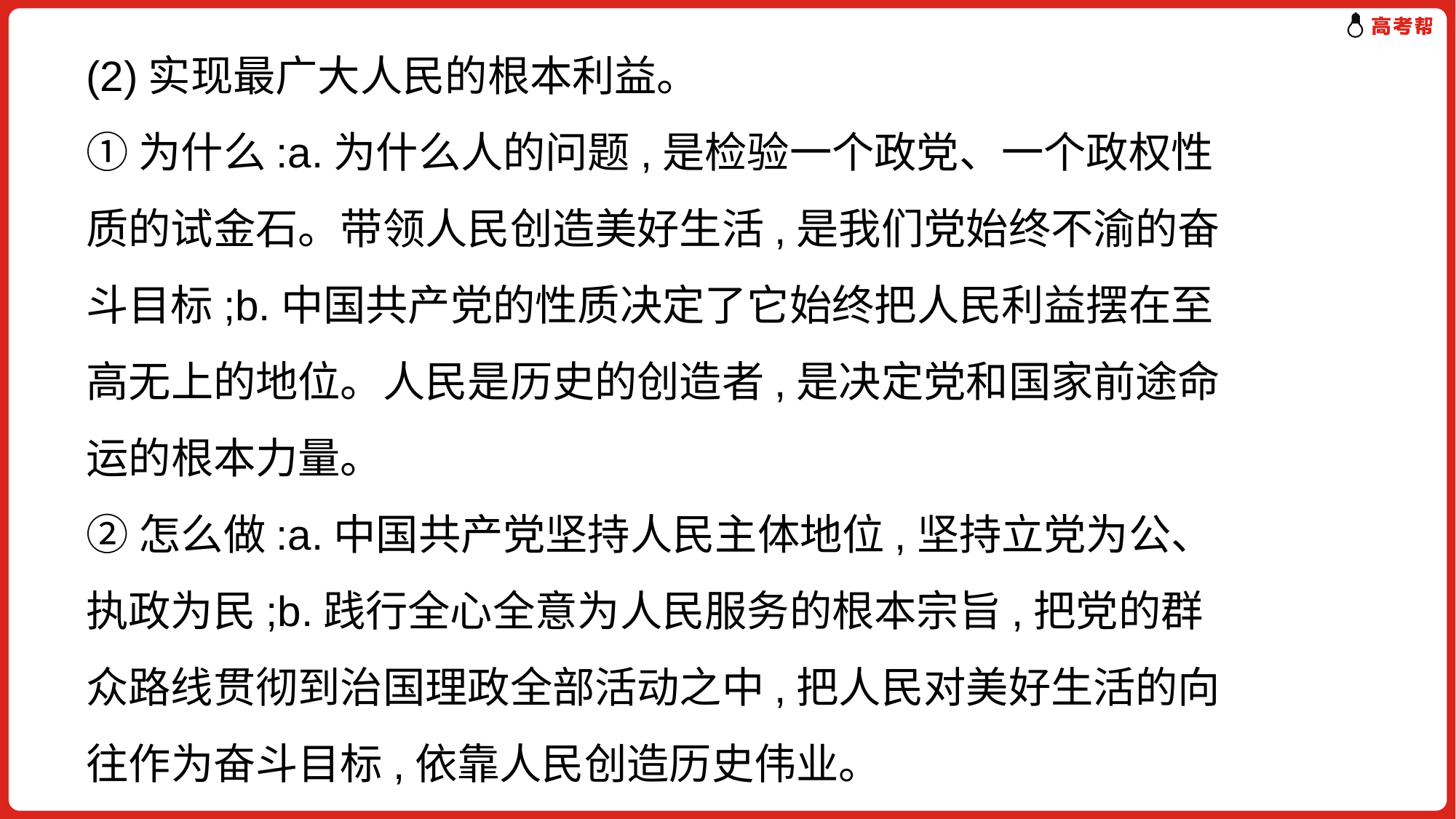

(2)实现最广大人民的根本利益。
①为什么:a.为什么人的问题,是检验一个政党、一个政权性质的试金石。带领人民创造美好生活,是我们党始终不渝的奋斗目标;b.中国共产党的性质决定了它始终把人民利益摆在至高无上的地位。人民是历史的创造者,是决定党和国家前途命运的根本力量。
②怎么做:a.中国共产党坚持人民主体地位,坚持立党为公、执政为民;b.践行全心全意为人民服务的根本宗旨,把党的群众路线贯彻到治国理政全部活动之中,把人民对美好生活的向往作为奋斗目标,依靠人民创造历史伟业。